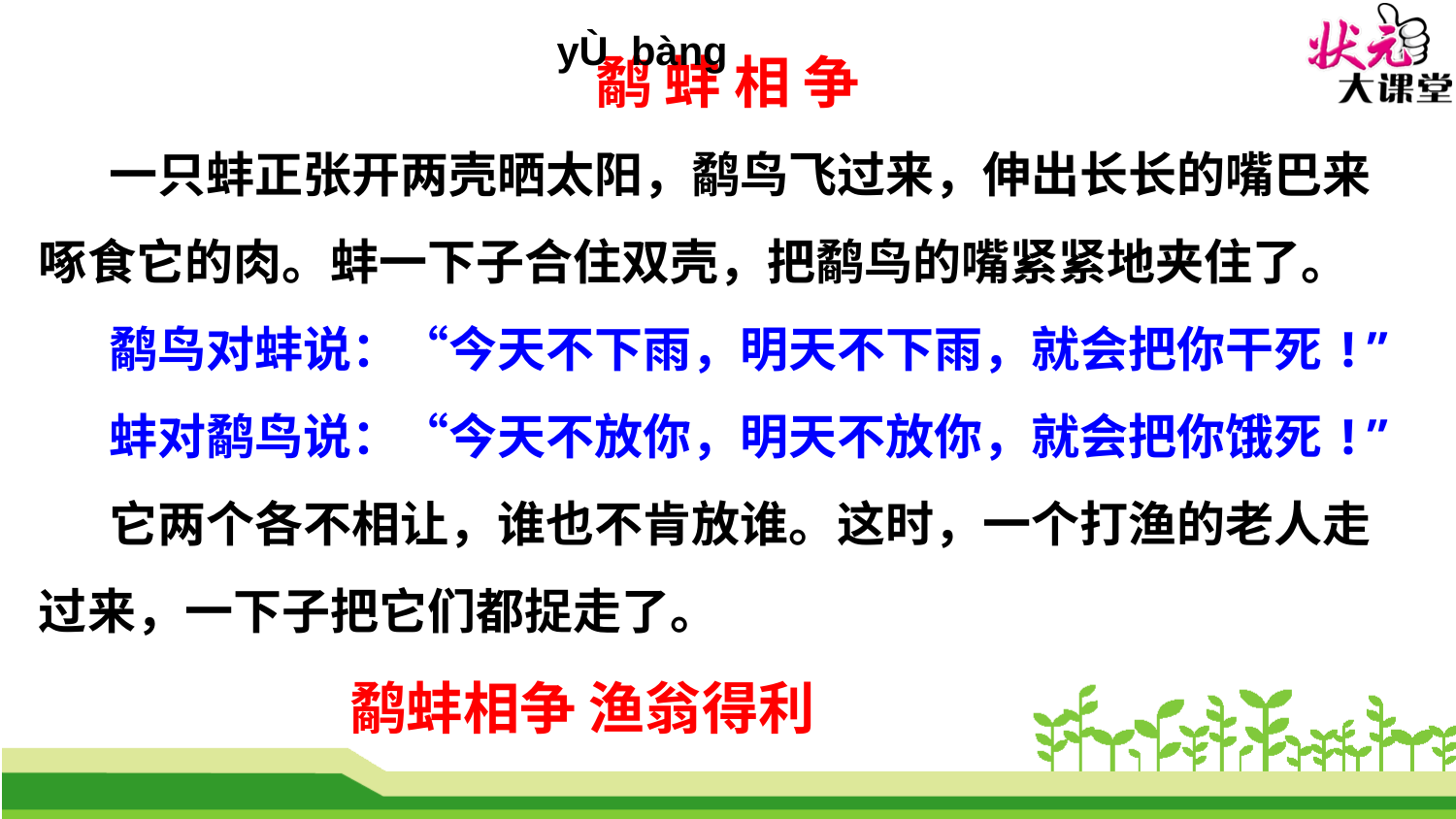

鹬 蚌 相 争
一只蚌正张开两壳晒太阳，鹬鸟飞过来，伸出长长的嘴巴来啄食它的肉。蚌一下子合住双壳，把鹬鸟的嘴紧紧地夹住了。
鹬鸟对蚌说：“今天不下雨，明天不下雨，就会把你干死!”
蚌对鹬鸟说：“今天不放你，明天不放你，就会把你饿死!”
它两个各不相让，谁也不肯放谁。这时，一个打渔的老人走过来，一下子把它们都捉走了。
                     鹬蚌相争 渔翁得利
yÙ  bàng